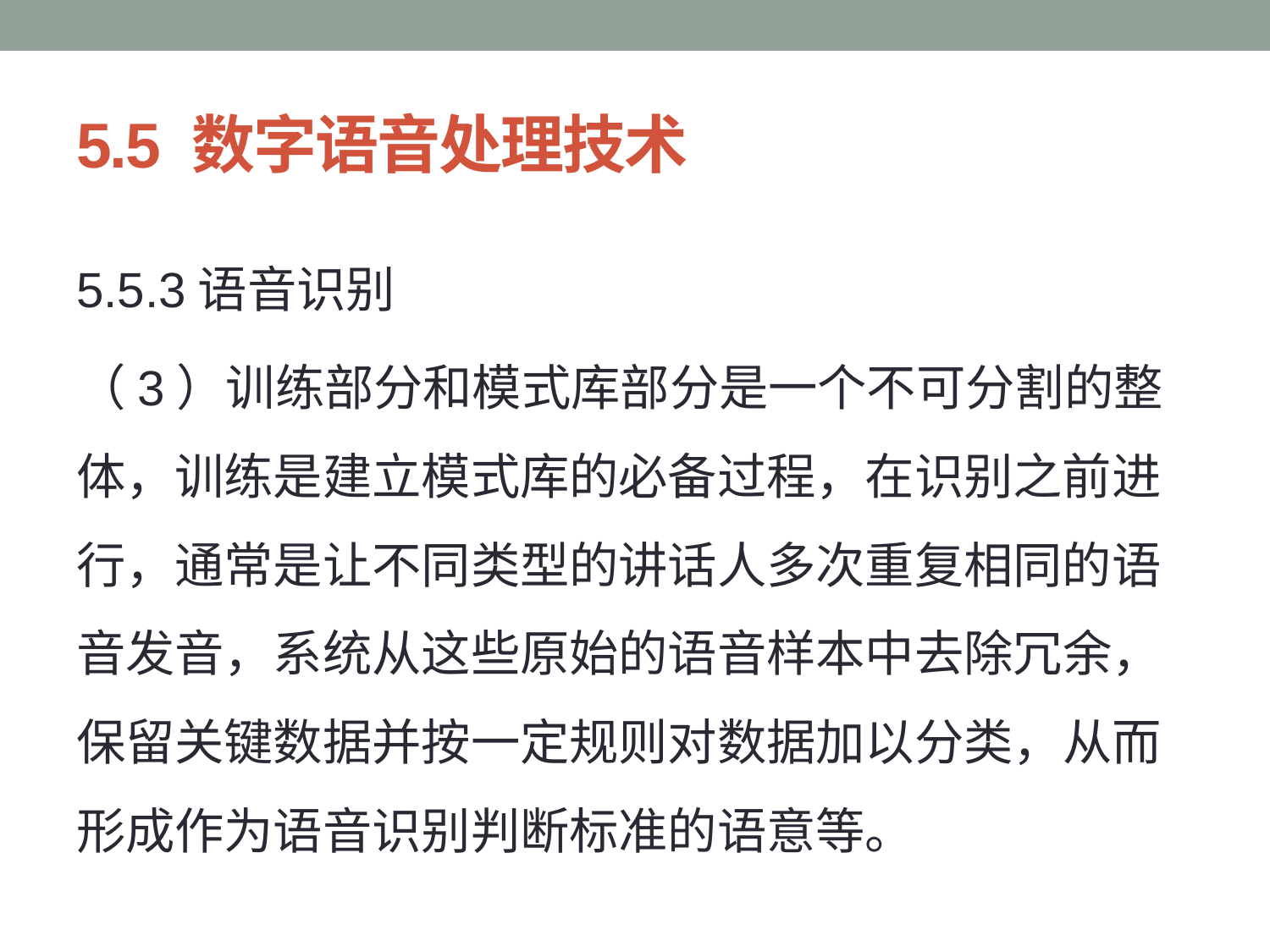

# 5.5 数字语音处理技术
5.5.3语音识别
（3）训练部分和模式库部分是一个不可分割的整体，训练是建立模式库的必备过程，在识别之前进行，通常是让不同类型的讲话人多次重复相同的语音发音，系统从这些原始的语音样本中去除冗余，保留关键数据并按一定规则对数据加以分类，从而形成作为语音识别判断标准的语意等。